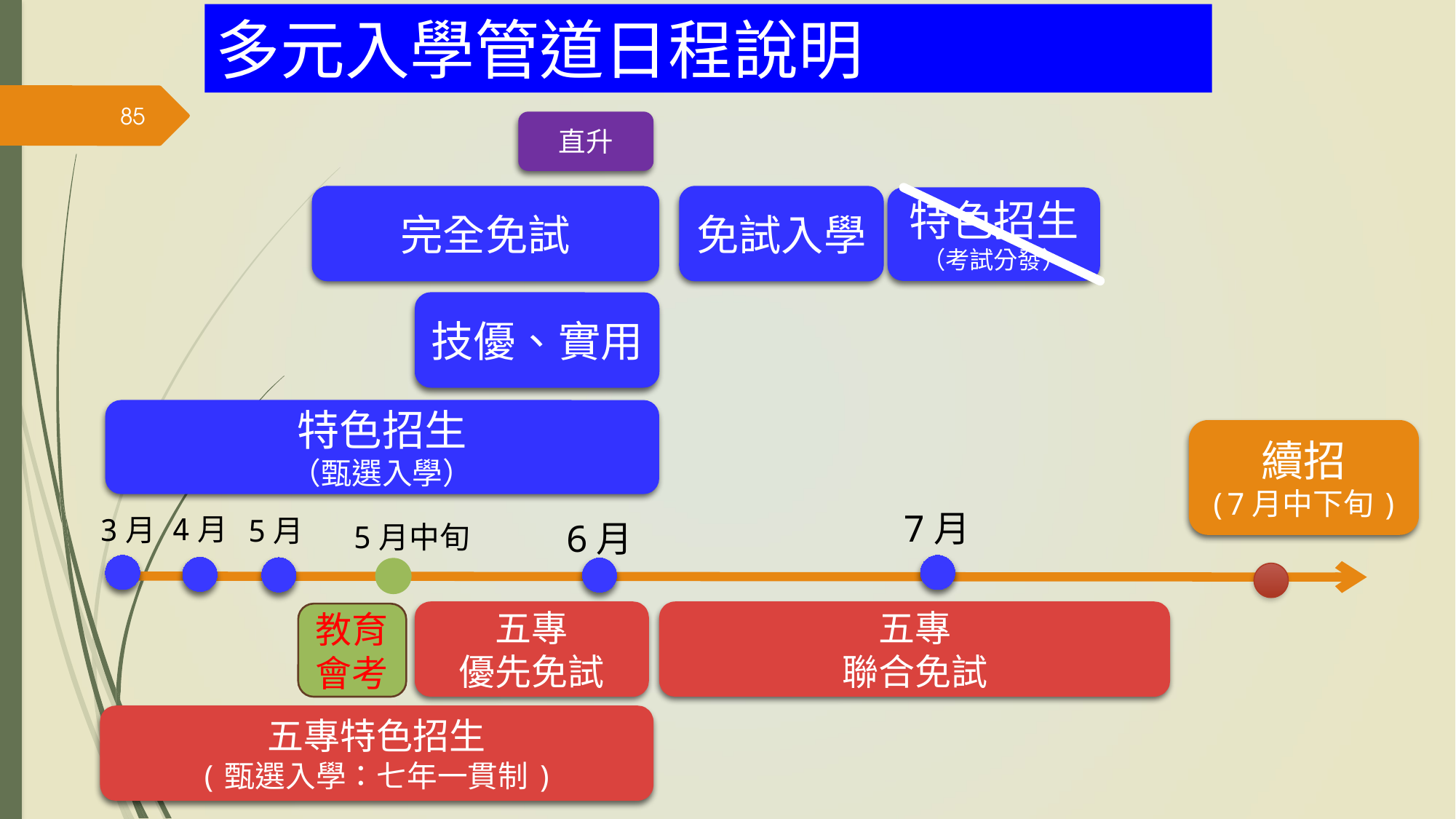

多元入學管道日程說明
85
直升
完全免試
免試入學
特色招生
（考試分發）
技優、實用
特色招生
（甄選入學）
續招
(7月中下旬)
7月
4月
3月
5月
6月
5月中旬

五專
優先免試
五專
聯合免試
教育會考
五專特色招生
(甄選入學：七年一貫制)